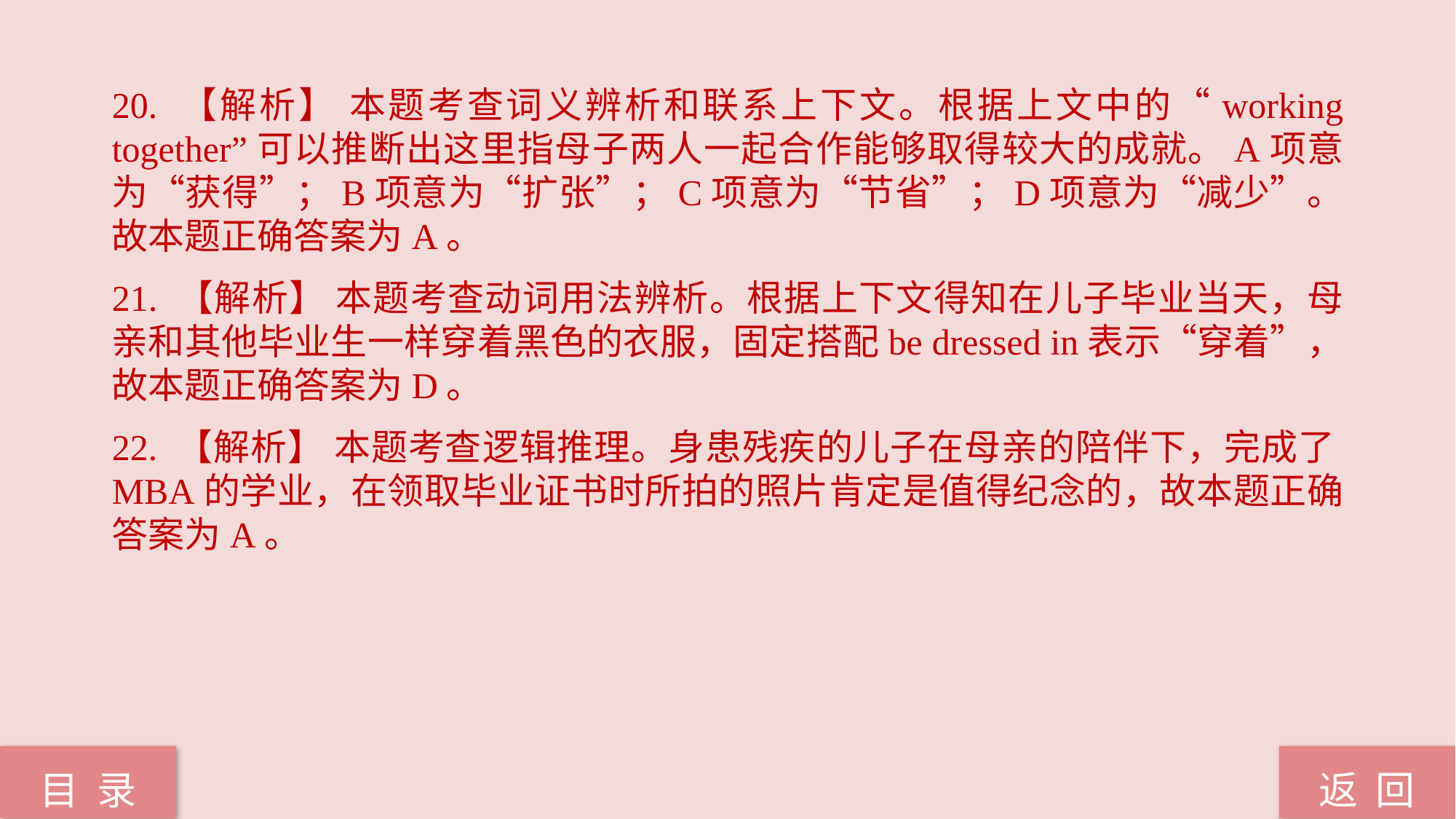

20. 【解析】 本题考查词义辨析和联系上下文。根据上文中的“working together”可以推断出这里指母子两人一起合作能够取得较大的成就。A项意为“获得”；B项意为“扩张”；C项意为“节省”；D项意为“减少”。故本题正确答案为A。
21. 【解析】 本题考查动词用法辨析。根据上下文得知在儿子毕业当天，母亲和其他毕业生一样穿着黑色的衣服，固定搭配be dressed in表示“穿着”，故本题正确答案为D。
22. 【解析】 本题考查逻辑推理。身患残疾的儿子在母亲的陪伴下，完成了MBA的学业，在领取毕业证书时所拍的照片肯定是值得纪念的，故本题正确答案为A。
返  回